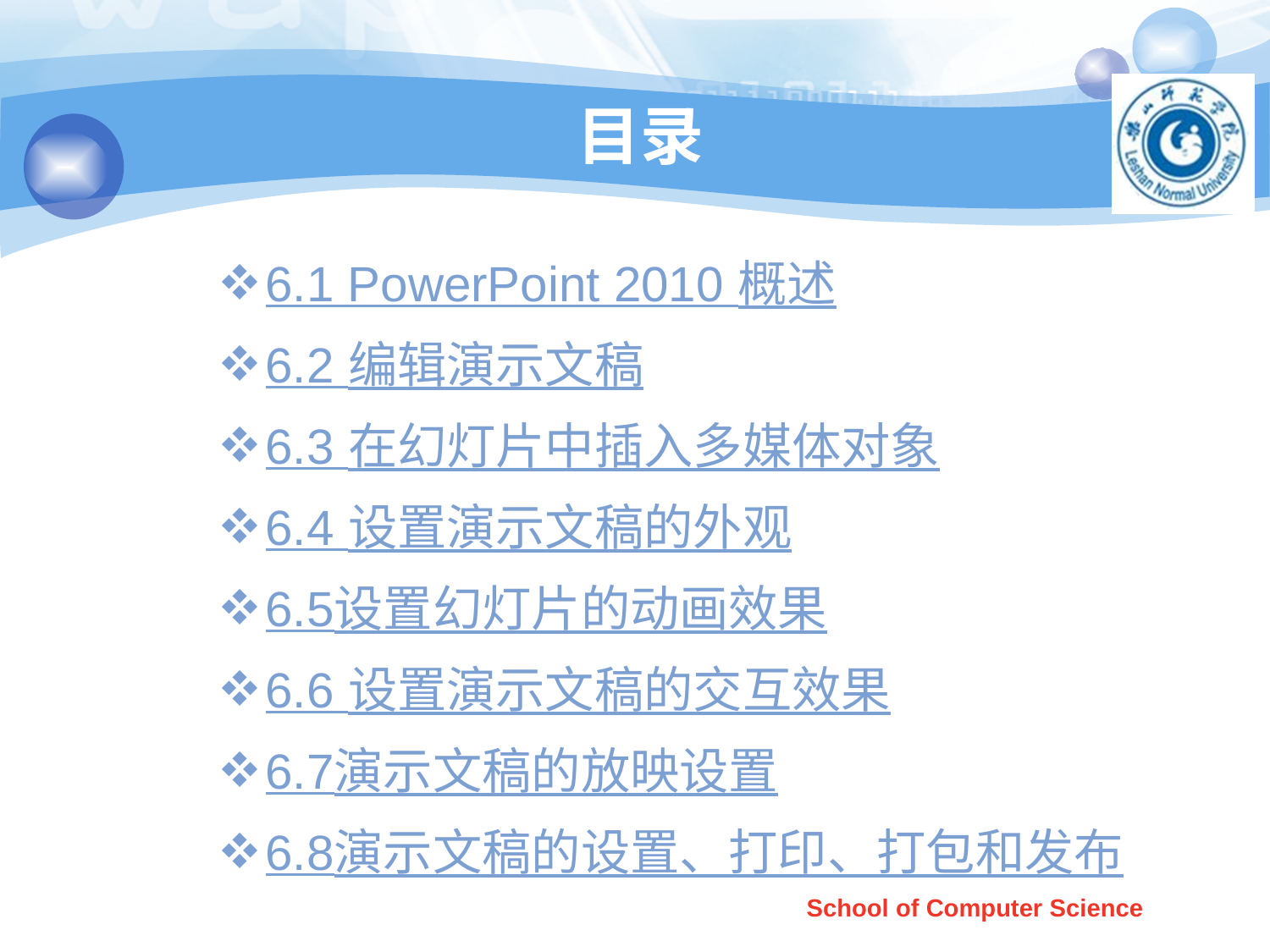

# 目录
6.1 PowerPoint 2010 概述
6.2 编辑演示文稿
6.3 在幻灯片中插入多媒体对象
6.4 设置演示文稿的外观
6.5设置幻灯片的动画效果
6.6 设置演示文稿的交互效果
6.7演示文稿的放映设置
6.8演示文稿的设置、打印、打包和发布

School of Computer Science